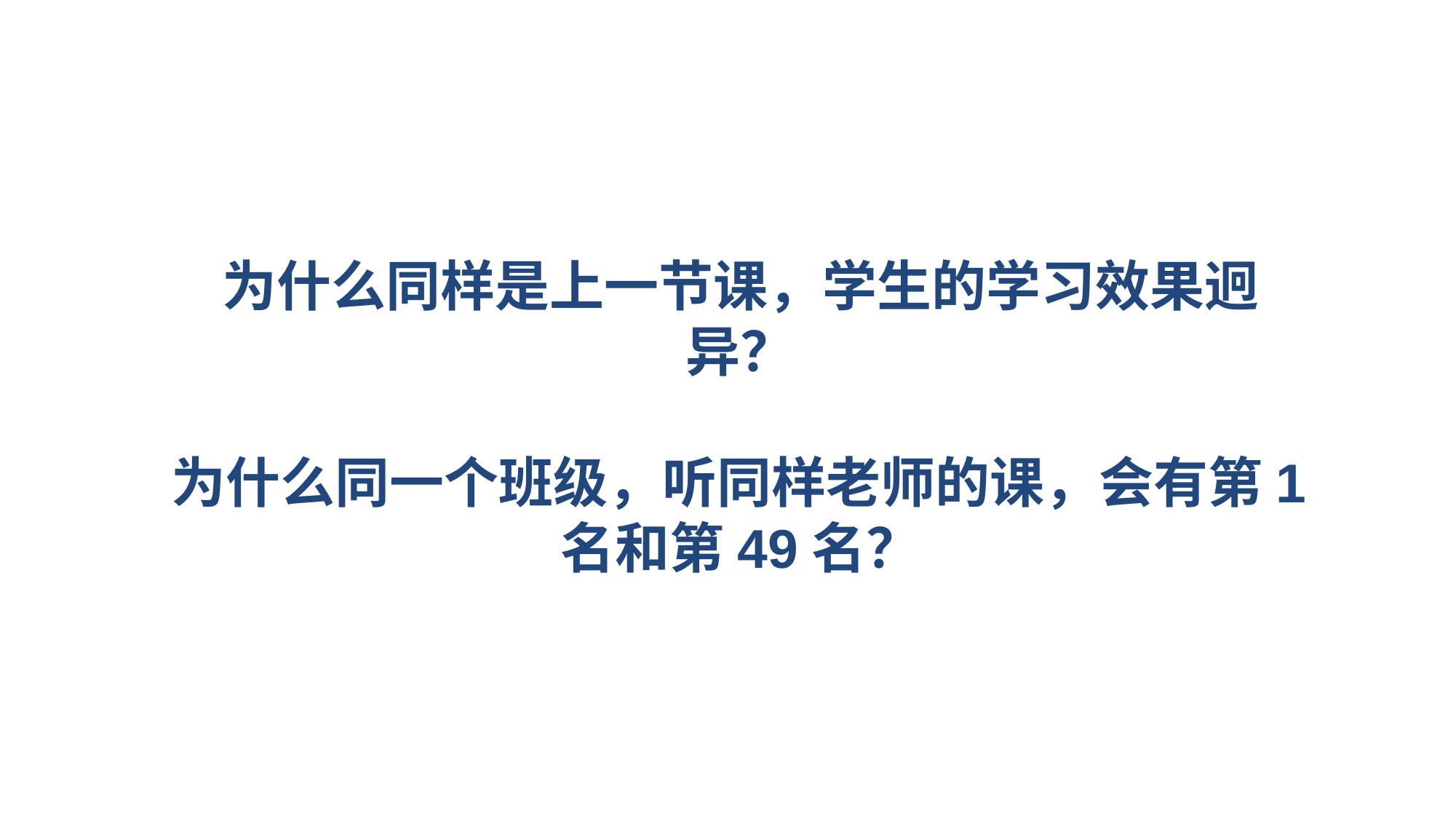

为什么同样是上一节课，学生的学习效果迥异？

为什么同一个班级，听同样老师的课，会有第1名和第49名？